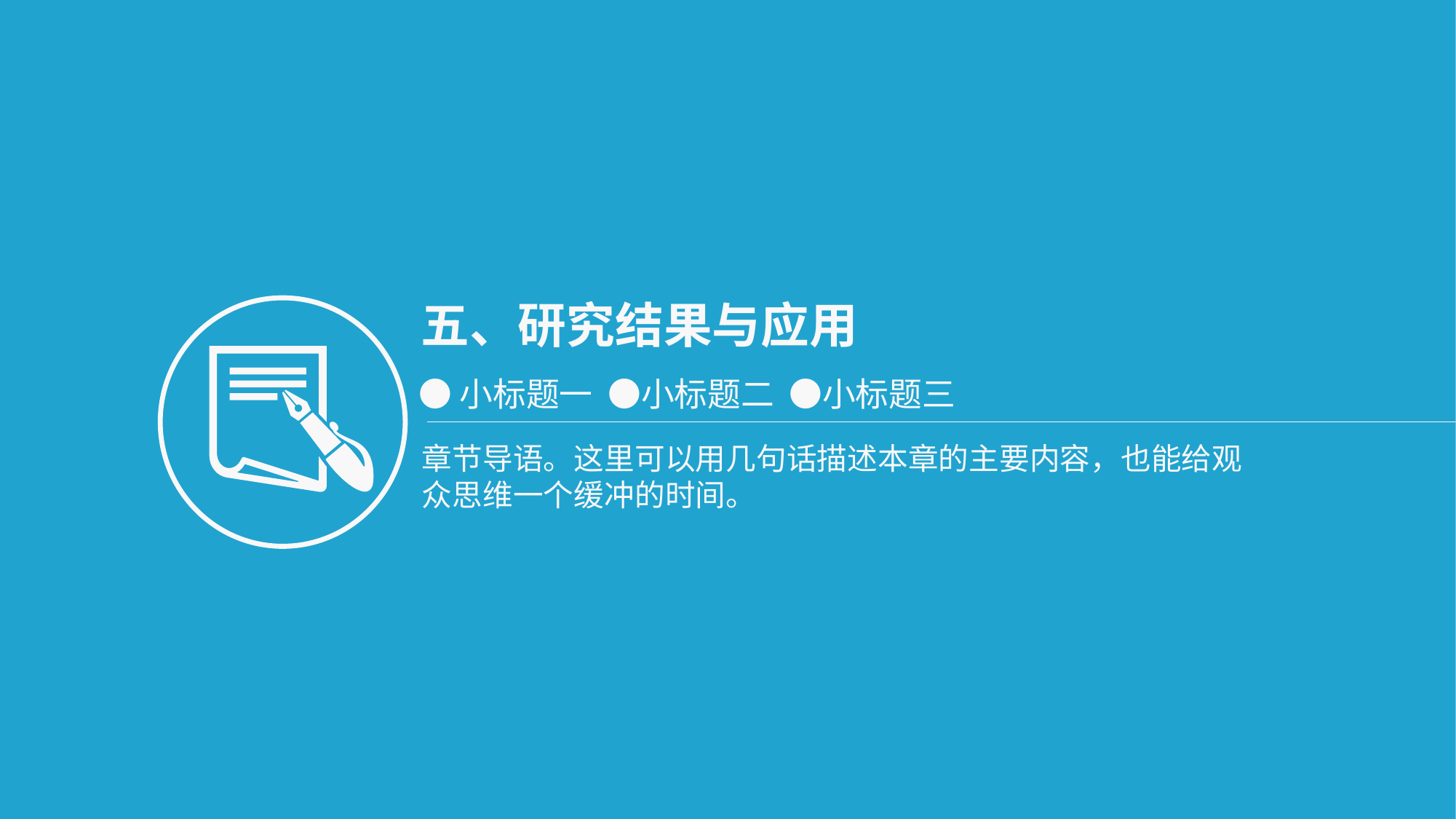

五、研究结果与应用
●小标题一  ●小标题二  ●小标题三
章节导语。这里可以用几句话描述本章的主要内容，也能给观众思维一个缓冲的时间。